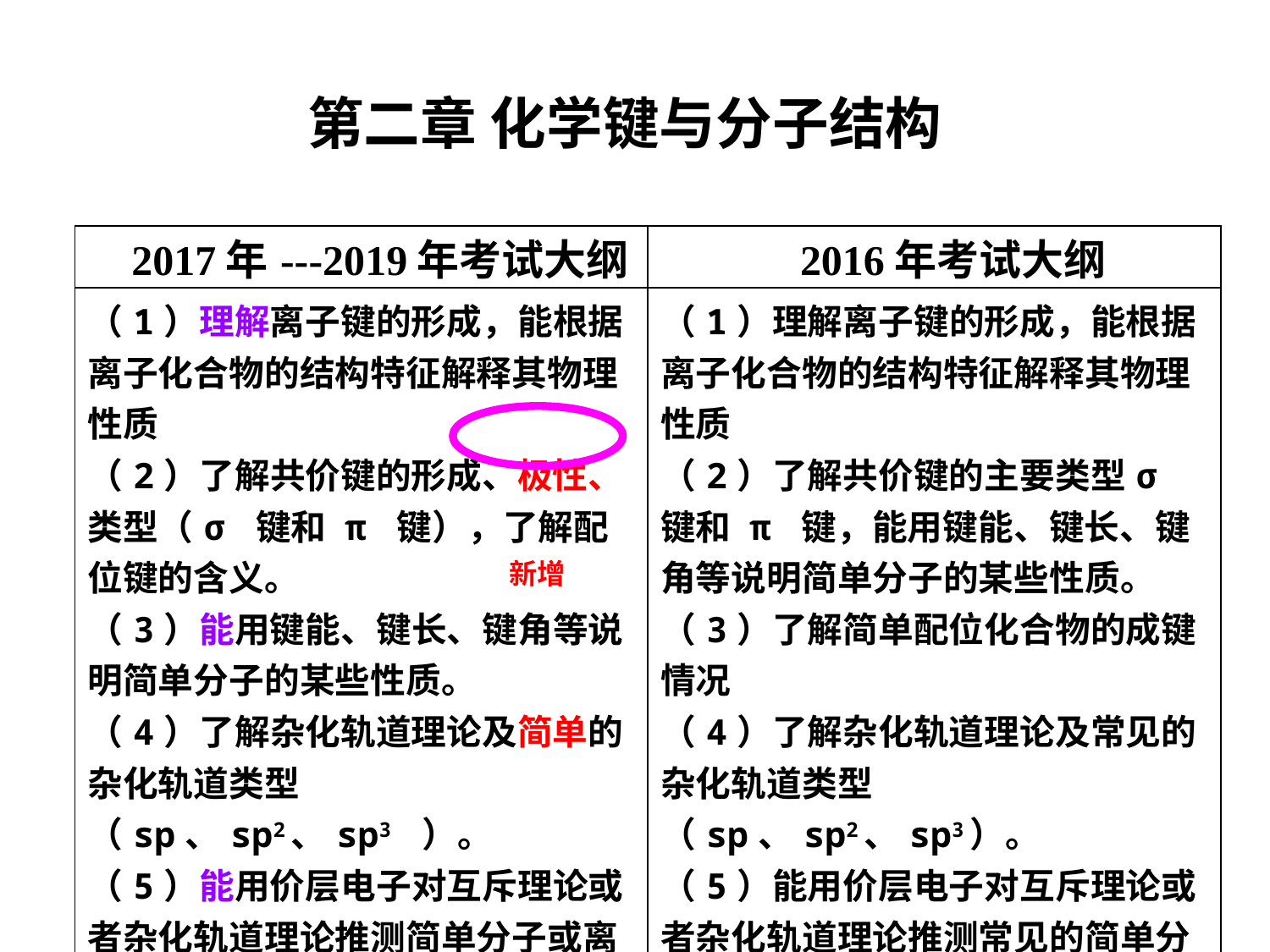

第二章 化学键与分子结构
| 2017年---2019年考试大纲 | 2016年考试大纲 |
| --- | --- |
| （1）理解离子键的形成，能根据离子化合物的结构特征解释其物理性质 （2）了解共价键的形成、极性、类型（σ 键和 π 键），了解配位键的含义。 （3）能用键能、键长、键角等说明简单分子的某些性质。 （4）了解杂化轨道理论及简单的杂化轨道类型（sp、sp2、sp3 ）。 （5）能用价层电子对互斥理论或者杂化轨道理论推测简单分子或离子的空间结构。 | （1）理解离子键的形成，能根据离子化合物的结构特征解释其物理性质 （2）了解共价键的主要类型σ 键和 π 键，能用键能、键长、键角等说明简单分子的某些性质。 （3）了解简单配位化合物的成键情况 （4）了解杂化轨道理论及常见的杂化轨道类型（sp、sp2、sp3）。 （5）能用价层电子对互斥理论或者杂化轨道理论推测常见的简单分子或者离子的空间结构。 |

  新增